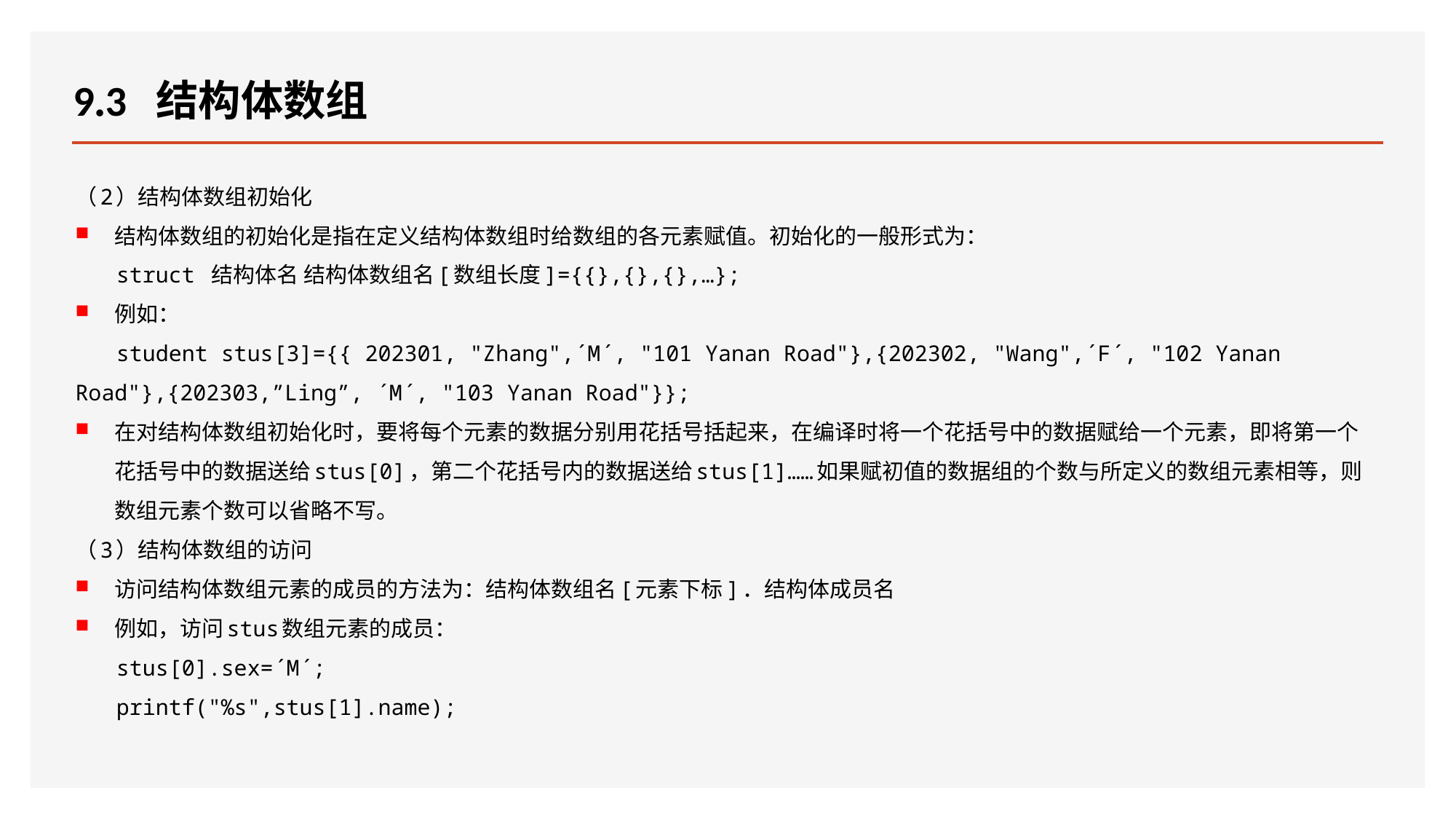

# 9.3  结构体数组
（2）结构体数组初始化
结构体数组的初始化是指在定义结构体数组时给数组的各元素赋值。初始化的一般形式为：
struct 结构体名 结构体数组名[数组长度]={{},{},{},…};
例如：
student stus[3]={{ 202301, "Zhang",´M´, "101 Yanan Road"},{202302, "Wang",´F´, "102 Yanan Road"},{202303,”Ling”, ´M´, "103 Yanan Road"}};
在对结构体数组初始化时，要将每个元素的数据分别用花括号括起来，在编译时将一个花括号中的数据赋给一个元素，即将第一个花括号中的数据送给stus[0]，第二个花括号内的数据送给stus[1]……如果赋初值的数据组的个数与所定义的数组元素相等，则数组元素个数可以省略不写。
（3）结构体数组的访问
访问结构体数组元素的成员的方法为：结构体数组名[元素下标]．结构体成员名
例如，访问stus数组元素的成员：
stus[0].sex=´M´;
printf("%s",stus[1].name);